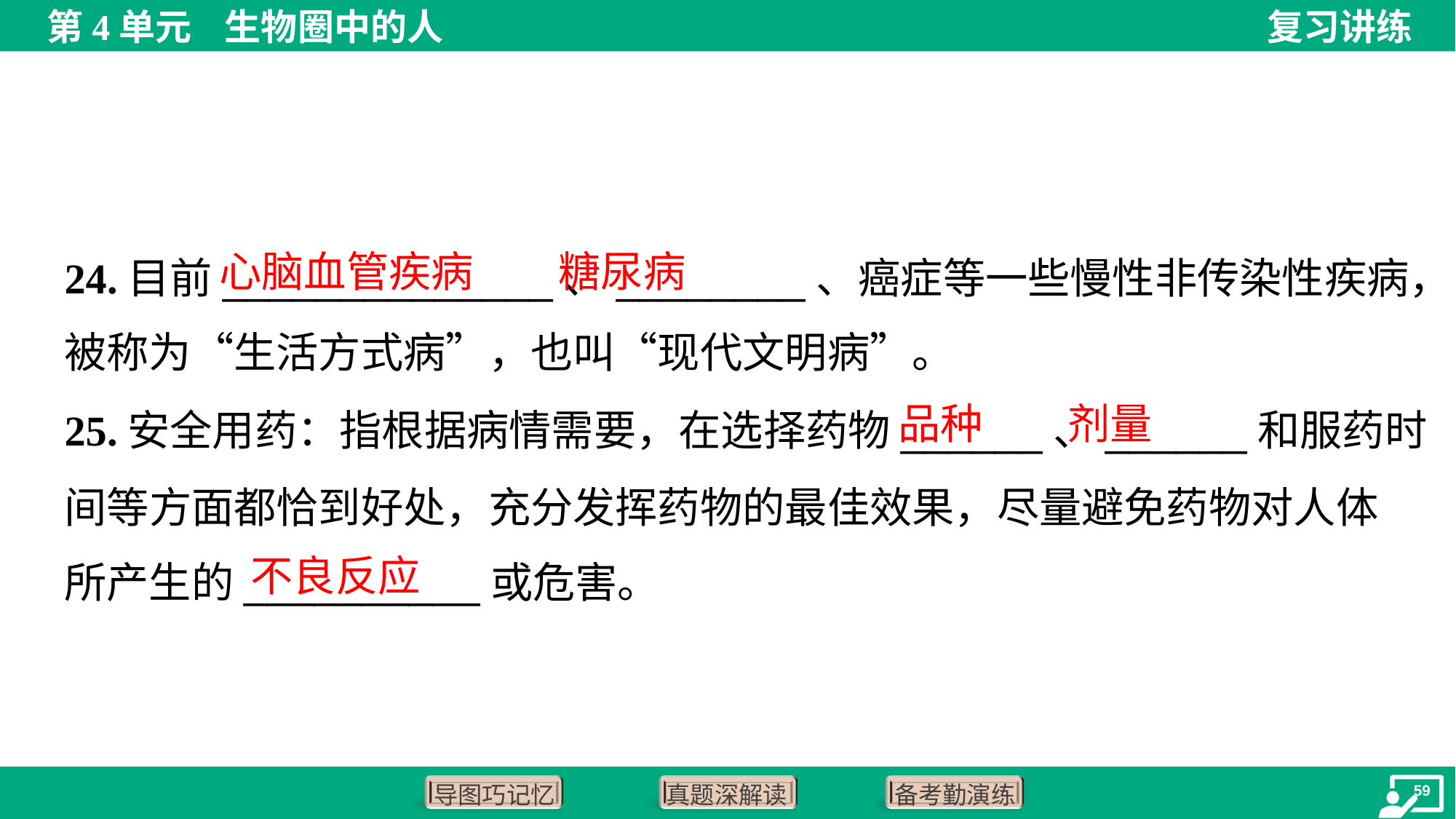

心脑血管疾病
糖尿病
24.目前______________、________、癌症等一些慢性非传染性疾病，
被称为“生活方式病”，也叫“现代文明病”。
品种
剂量
25.安全用药：指根据病情需要，在选择药物______、______和服药时
间等方面都恰到好处，充分发挥药物的最佳效果，尽量避免药物对人体
所产生的__________或危害。
不良反应